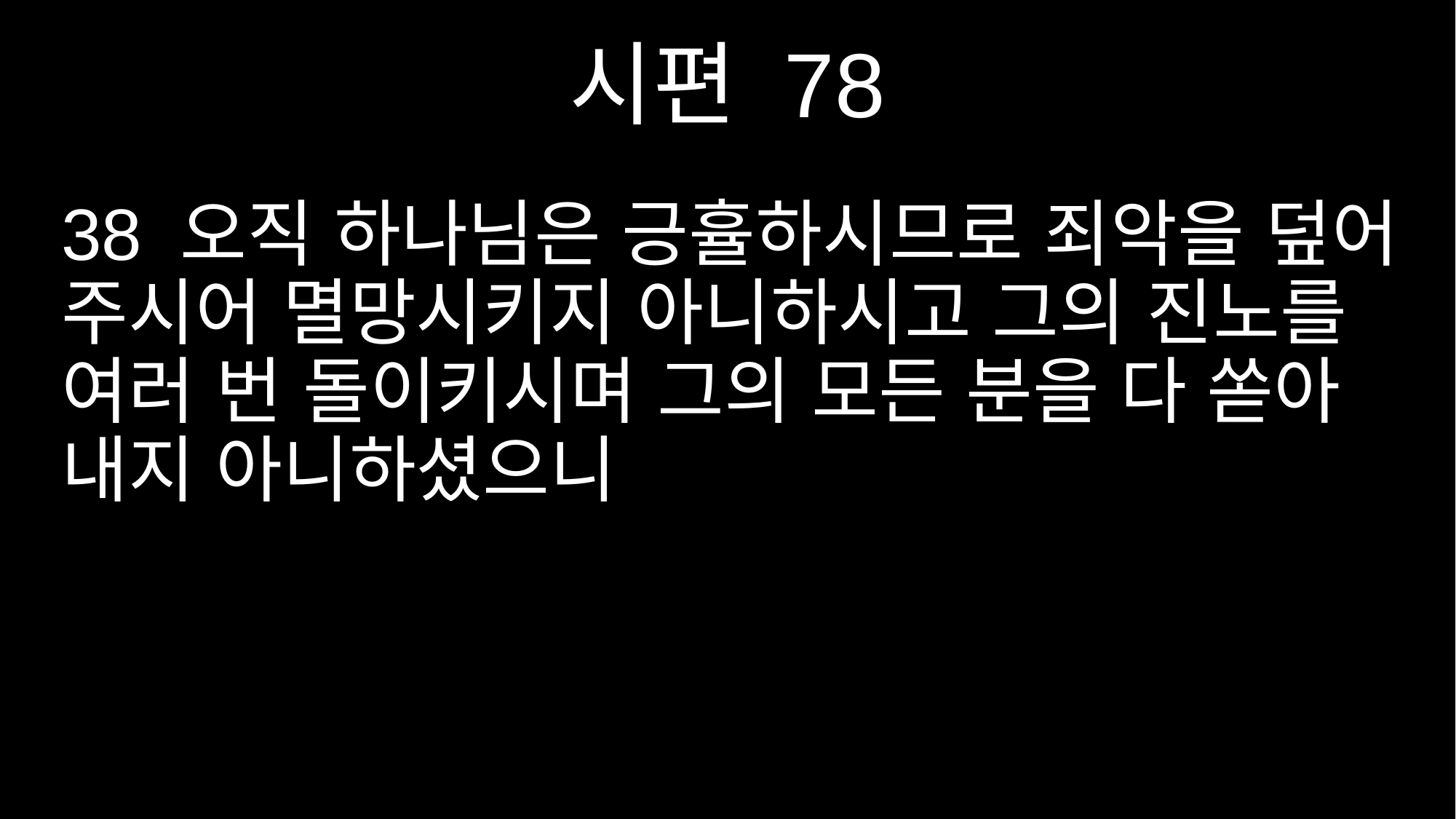

시편 78
38 오직 하나님은 긍휼하시므로 죄악을 덮어 주시어 멸망시키지 아니하시고 그의 진노를 여러 번 돌이키시며 그의 모든 분을 다 쏟아 내지 아니하셨으니